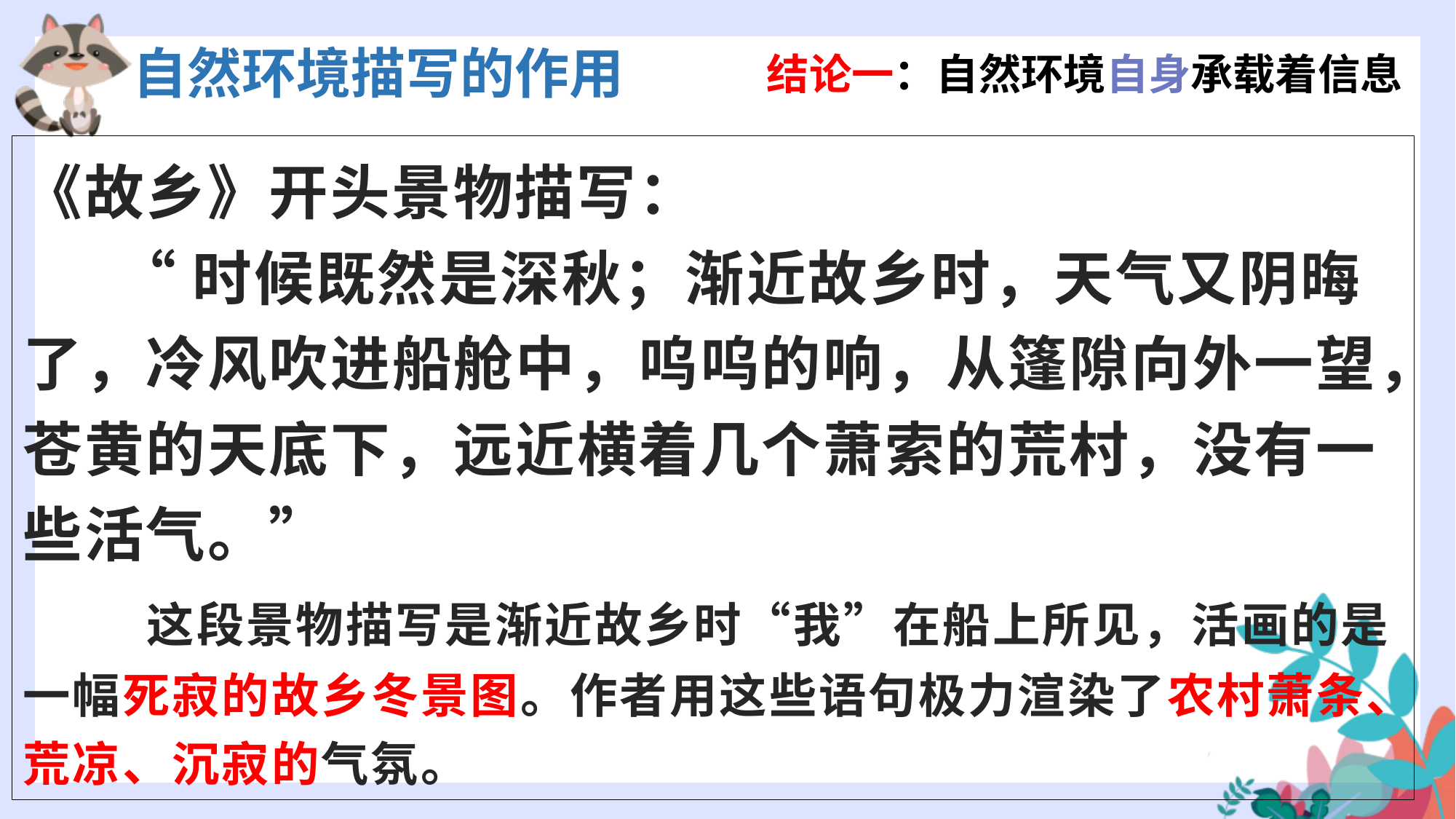

结论一：自然环境自身承载着信息
自然环境描写的作用
《故乡》开头景物描写：
      “时候既然是深秋；渐近故乡时，天气又阴晦了，冷风吹进船舱中，呜呜的响，从篷隙向外一望，苍黄的天底下，远近横着几个萧索的荒村，没有一些活气。”
       这段景物描写是渐近故乡时“我”在船上所见，活画的是一幅死寂的故乡冬景图。作者用这些语句极力渲染了农村萧条、荒凉、沉寂的气氛。